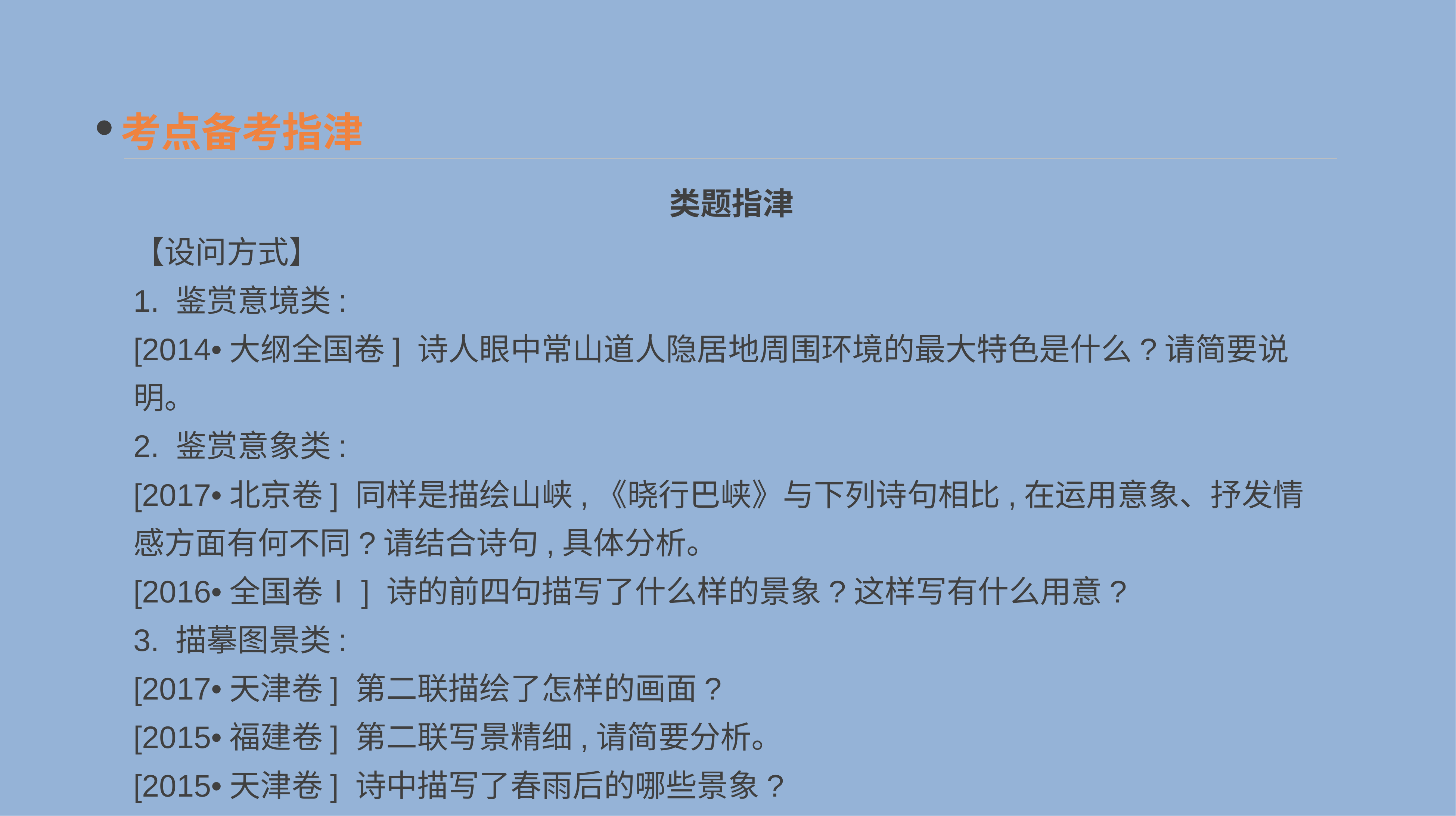

考点备考指津

　类题指津
【设问方式】
1. 鉴赏意境类:
[2014•大纲全国卷] 诗人眼中常山道人隐居地周围环境的最大特色是什么?请简要说明。
2. 鉴赏意象类:
[2017•北京卷] 同样是描绘山峡,《晓行巴峡》与下列诗句相比,在运用意象、抒发情感方面有何不同?请结合诗句,具体分析。
[2016•全国卷Ⅰ] 诗的前四句描写了什么样的景象?这样写有什么用意?
3. 描摹图景类:
[2017•天津卷] 第二联描绘了怎样的画面?
[2015•福建卷] 第二联写景精细,请简要分析。
[2015•天津卷] 诗中描写了春雨后的哪些景象?